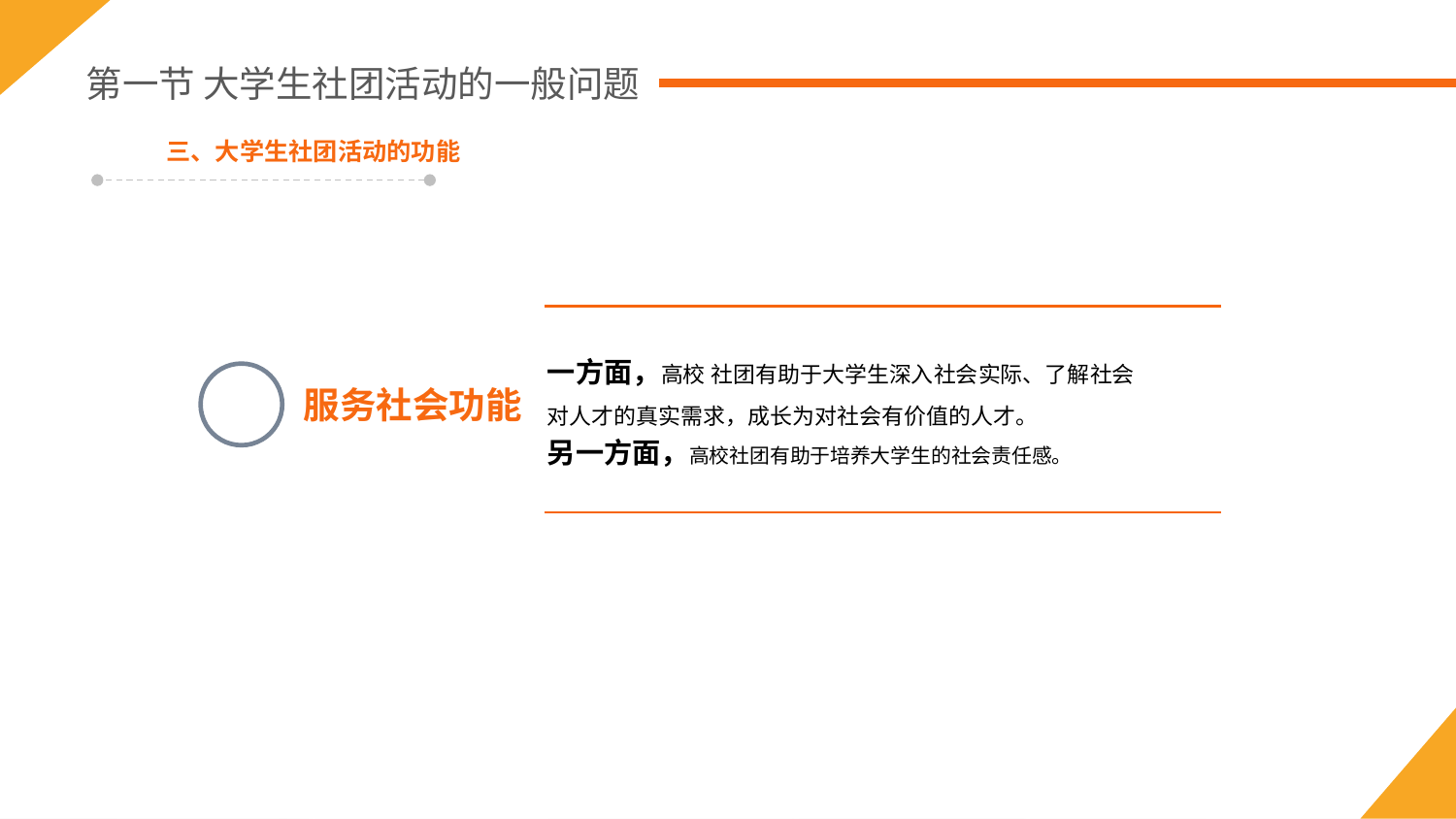

第一节 大学生社团活动的一般问题
三、大学生社团活动的功能
一方面，高校 社团有助于大学生深入社会实际、了解社会对人才的真实需求，成长为对社会有价值的人才。
另一方面，高校社团有助于培养大学生的社会责任感。

服务社会功能